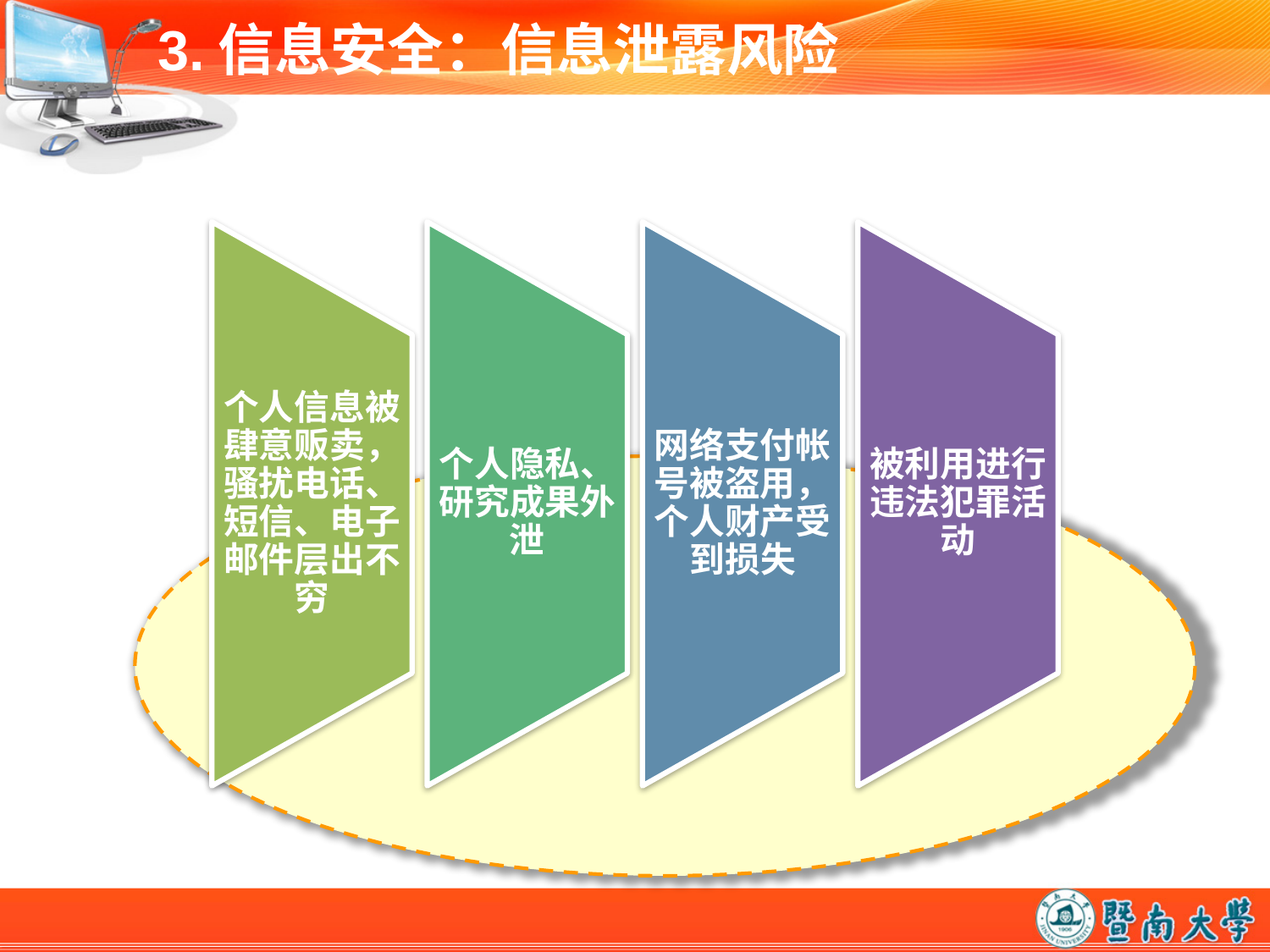

# 3.信息安全：信息泄露风险
个人信息被肆意贩卖，骚扰电话、短信、电子邮件层出不穷
个人隐私、研究成果外泄
网络支付帐号被盗用，个人财产受到损失
被利用进行违法犯罪活动